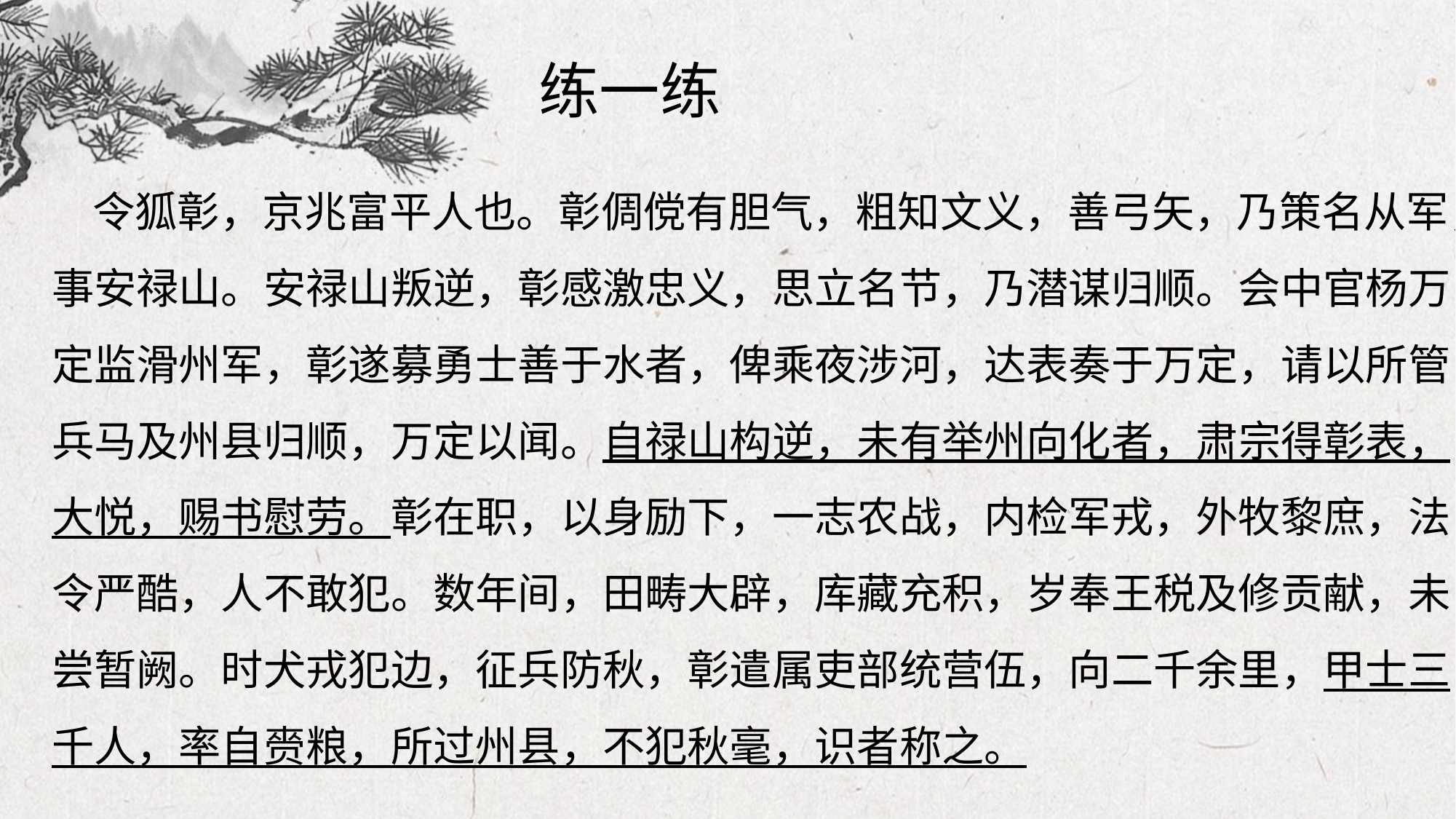

练一练
令狐彰，京兆富平人也。彰倜傥有胆气，粗知文义，善弓矢，乃策名从军，事安禄山。安禄山叛逆，彰感激忠义，思立名节，乃潜谋归顺。会中官杨万定监滑州军，彰遂募勇士善于水者，俾乘夜涉河，达表奏于万定，请以所管兵马及州县归顺，万定以闻。自禄山构逆，未有举州向化者，肃宗得彰表，大悦，赐书慰劳。彰在职，以身励下，一志农战，内检军戎，外牧黎庶，法令严酷，人不敢犯。数年间，田畴大辟，库藏充积，岁奉王税及修贡献，未尝暂阙。时犬戎犯边，征兵防秋，彰遣属吏部统营伍，向二千余里，甲士三千人，率自赍粮，所过州县，不犯秋毫，识者称之。